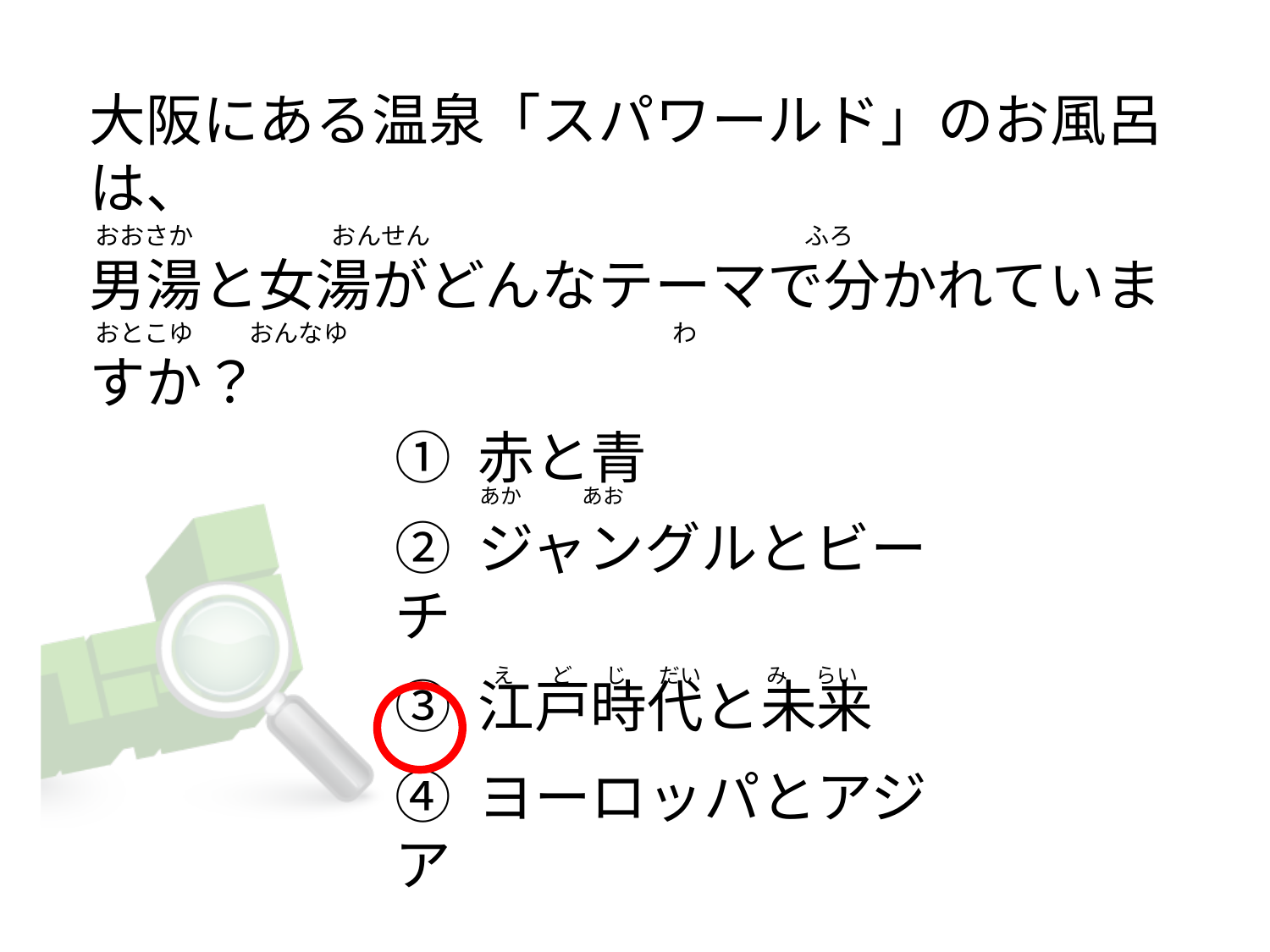

# 大阪にある温泉「スパワールド」のお風呂は、  おおさか                         おんせん                                                                    ふろ 男湯と女湯がどんなテーマで分かれていま  おとこゆ          おんなゆ                                                           わ すか？
① 赤と青
② ジャングルとビーチ
③ 江戸時代と未来
④ ヨーロッパとアジア
あか             あお
   え        ど       じ       だい              み      らい